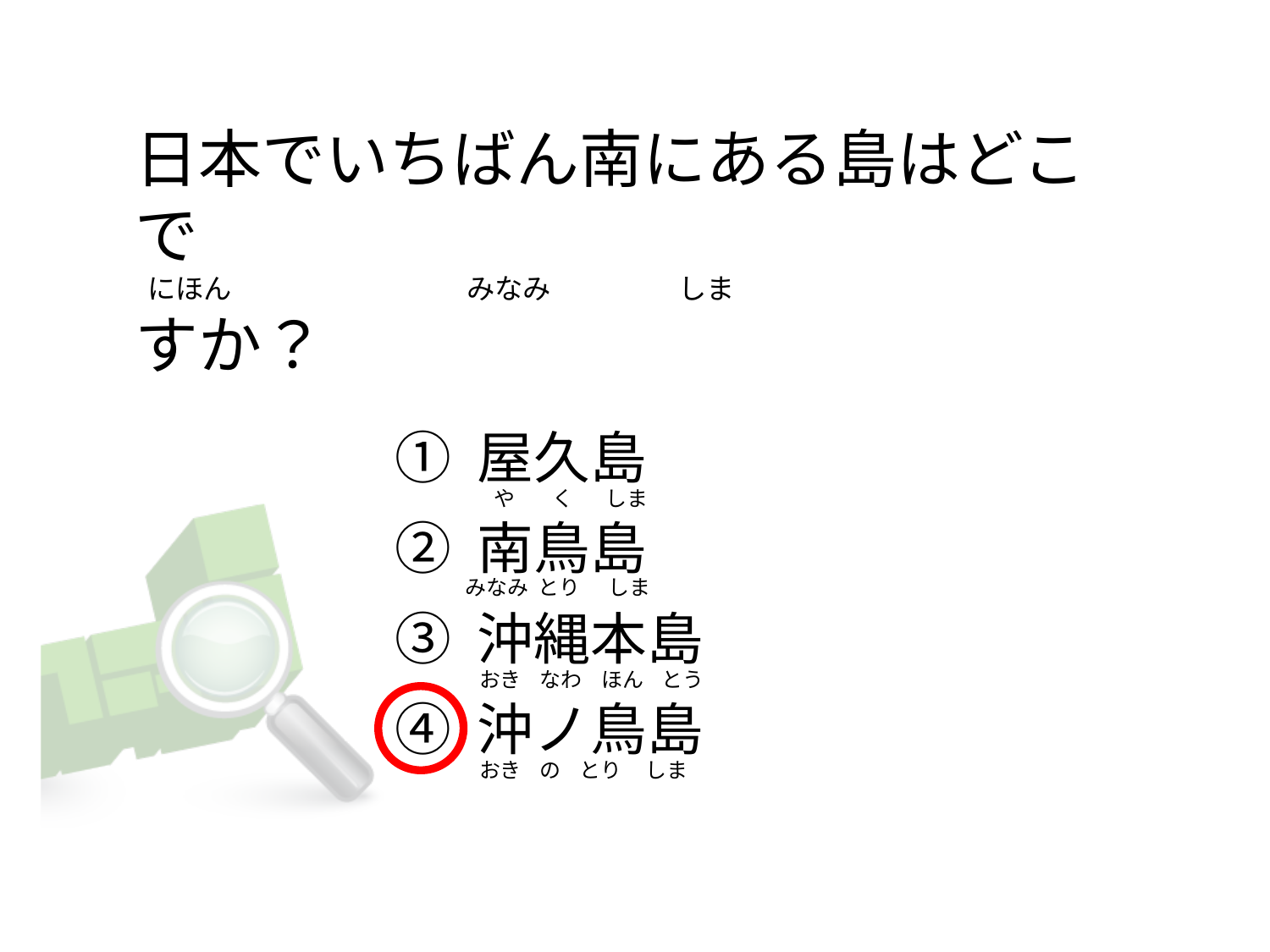

# 日本でいちばん南にある島はどこで   にほん                                     みなみ                    しま すか？
① 屋久島
② 南鳥島
③ 沖縄本島
④ 沖ノ鳥島
  や        く       しま
みなみ  とり      しま
おき    なわ    ほん    とう

おき    の    とり     しま